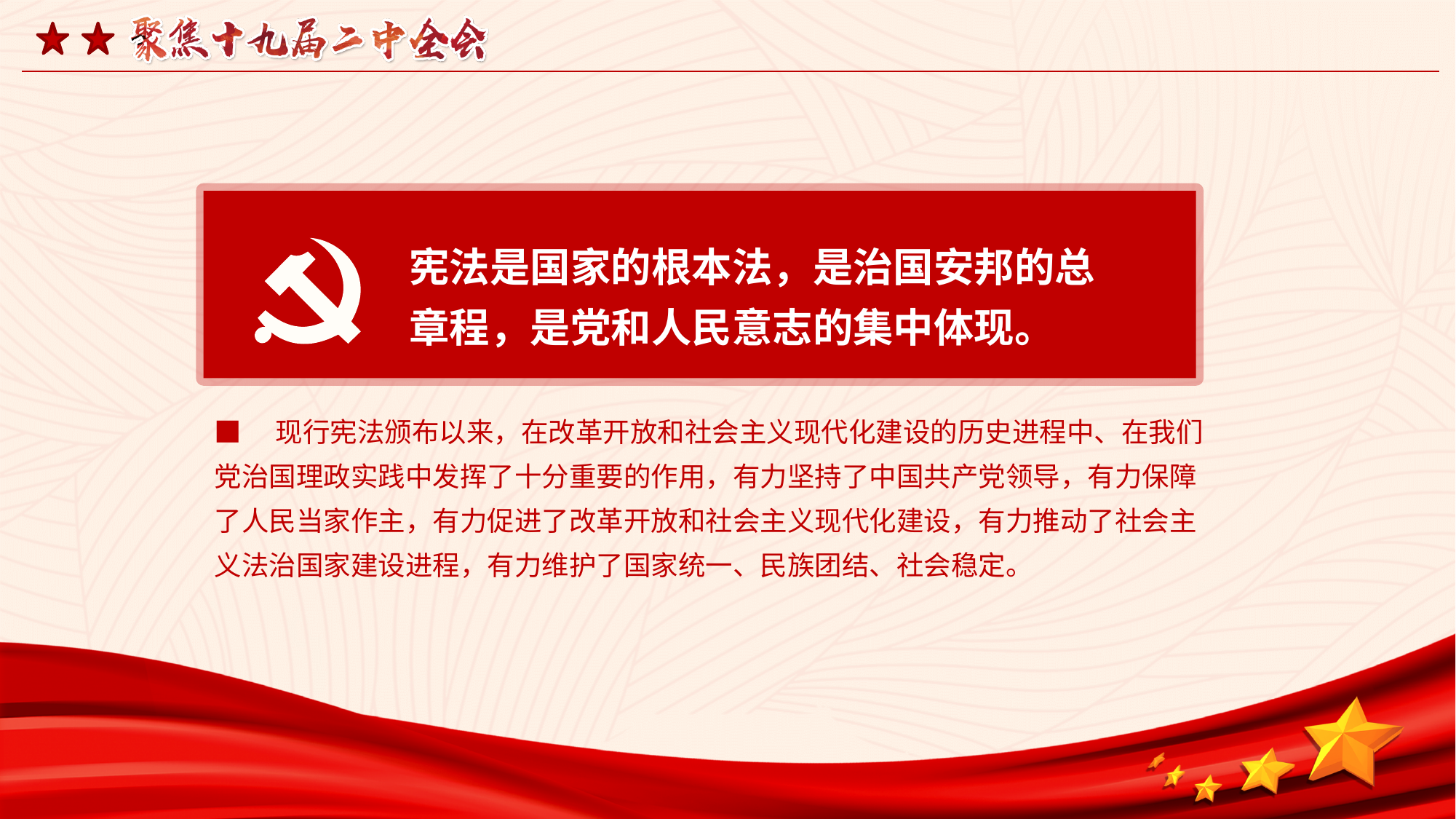

宪法是国家的根本法，是治国安邦的总章程，是党和人民意志的集中体现。

■　现行宪法颁布以来，在改革开放和社会主义现代化建设的历史进程中、在我们党治国理政实践中发挥了十分重要的作用，有力坚持了中国共产党领导，有力保障了人民当家作主，有力促进了改革开放和社会主义现代化建设，有力推动了社会主义法治国家建设进程，有力维护了国家统一、民族团结、社会稳定。